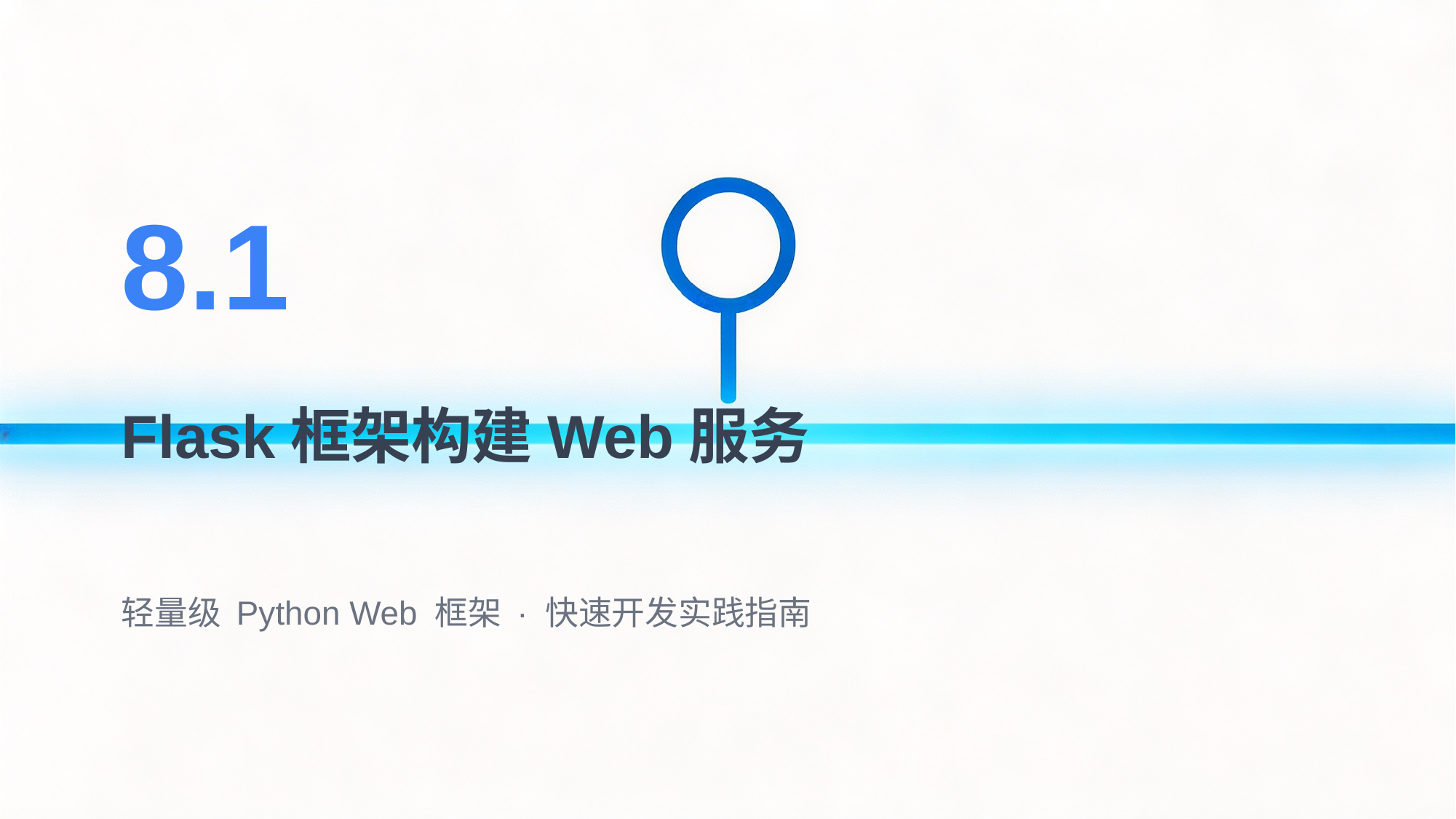

8.1
Flask框架构建Web服务
轻量级 Python Web 框架 · 快速开发实践指南